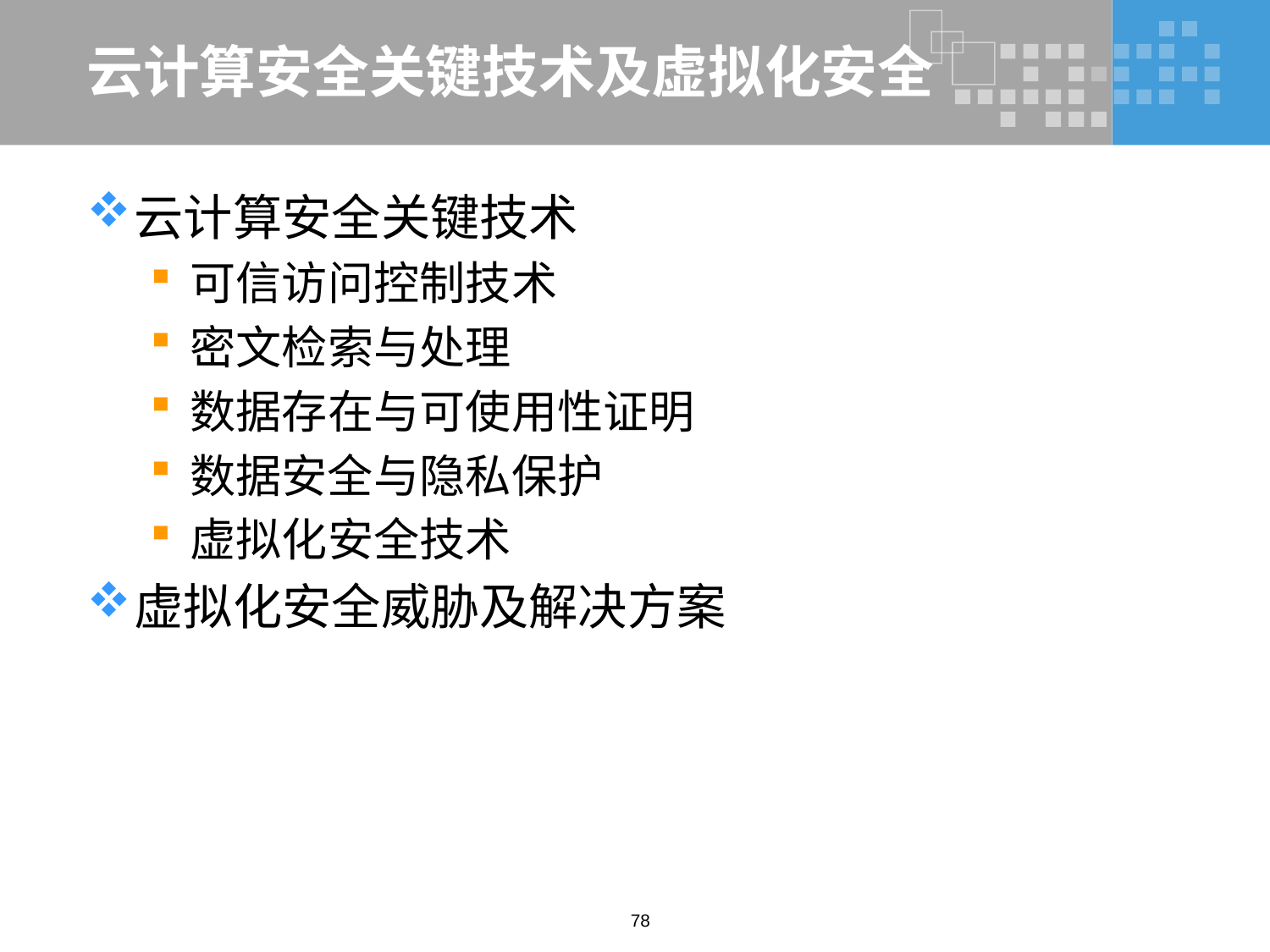

# 云计算安全关键技术及虚拟化安全
云计算安全关键技术
可信访问控制技术
密文检索与处理
数据存在与可使用性证明
数据安全与隐私保护
虚拟化安全技术
虚拟化安全威胁及解决方案
78